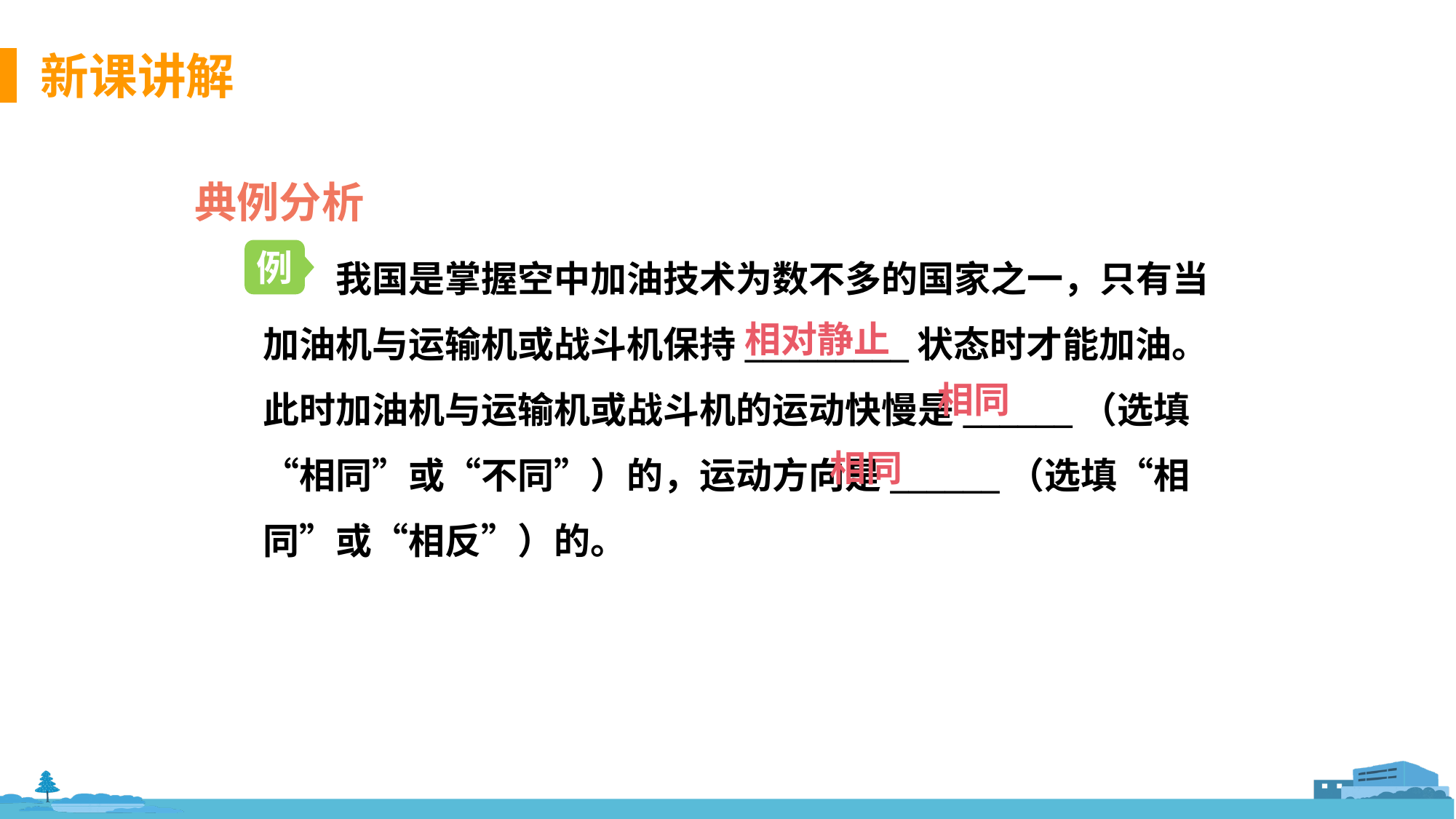

典例分析
我国是掌握空中加油技术为数不多的国家之一，只有当加油机与运输机或战斗机保持_________状态时才能加油。此时加油机与运输机或战斗机的运动快慢是______（选填“相同”或“不同”）的，运动方向是______（选填“相同”或“相反”）的。

例
相对静止
相同
相同